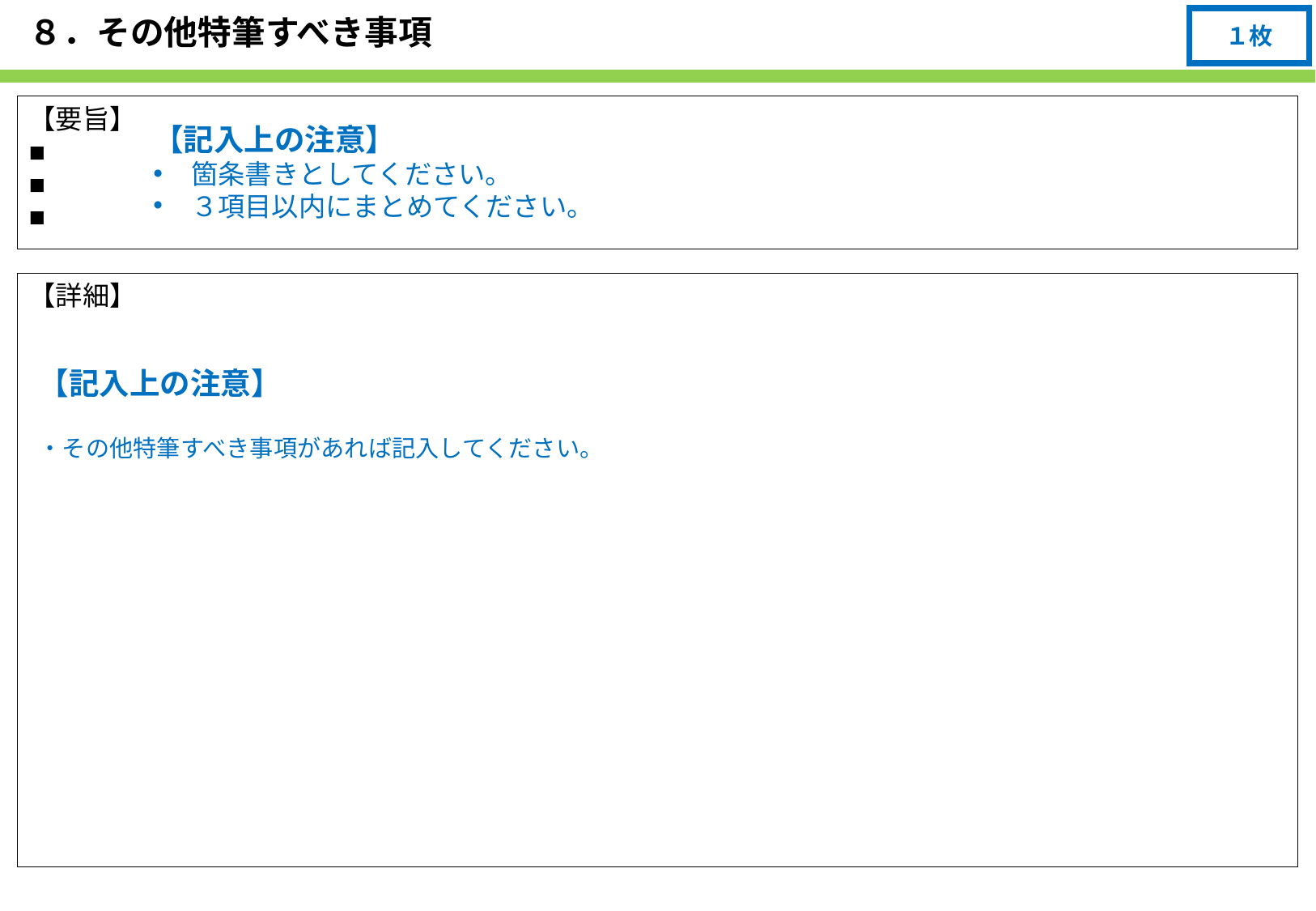

# ８．その他特筆すべき事項
１枚
【要旨】
■
■
■
【記入上の注意】
箇条書きとしてください。
３項目以内にまとめてください。
【詳細】
【記入上の注意】

・その他特筆すべき事項があれば記入してください。